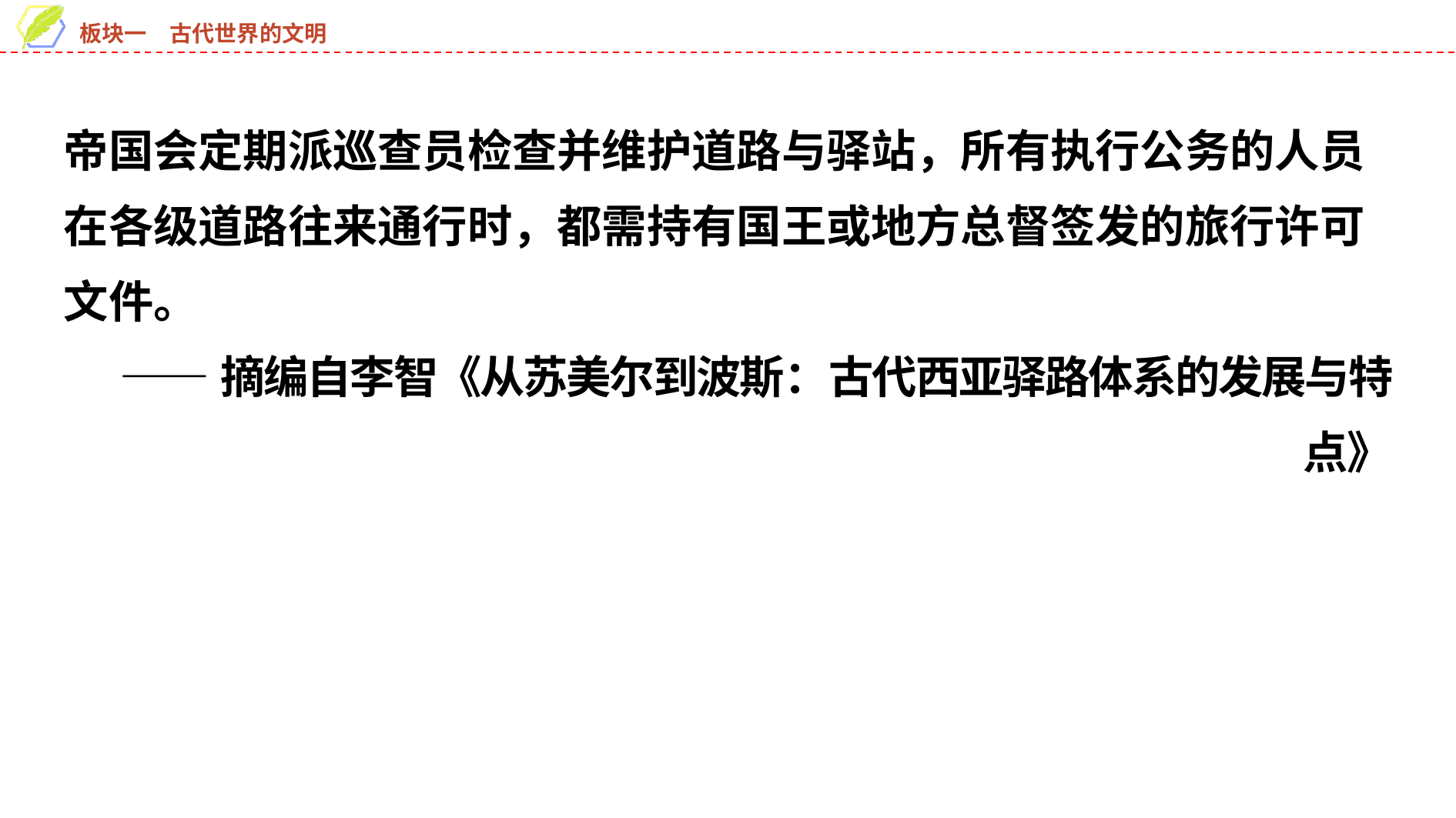

帝国会定期派巡查员检查并维护道路与驿站，所有执行公务的人员在各级道路往来通行时，都需持有国王或地方总督签发的旅行许可文件。
——摘编自李智《从苏美尔到波斯：古代西亚驿路体系的发展与特点》